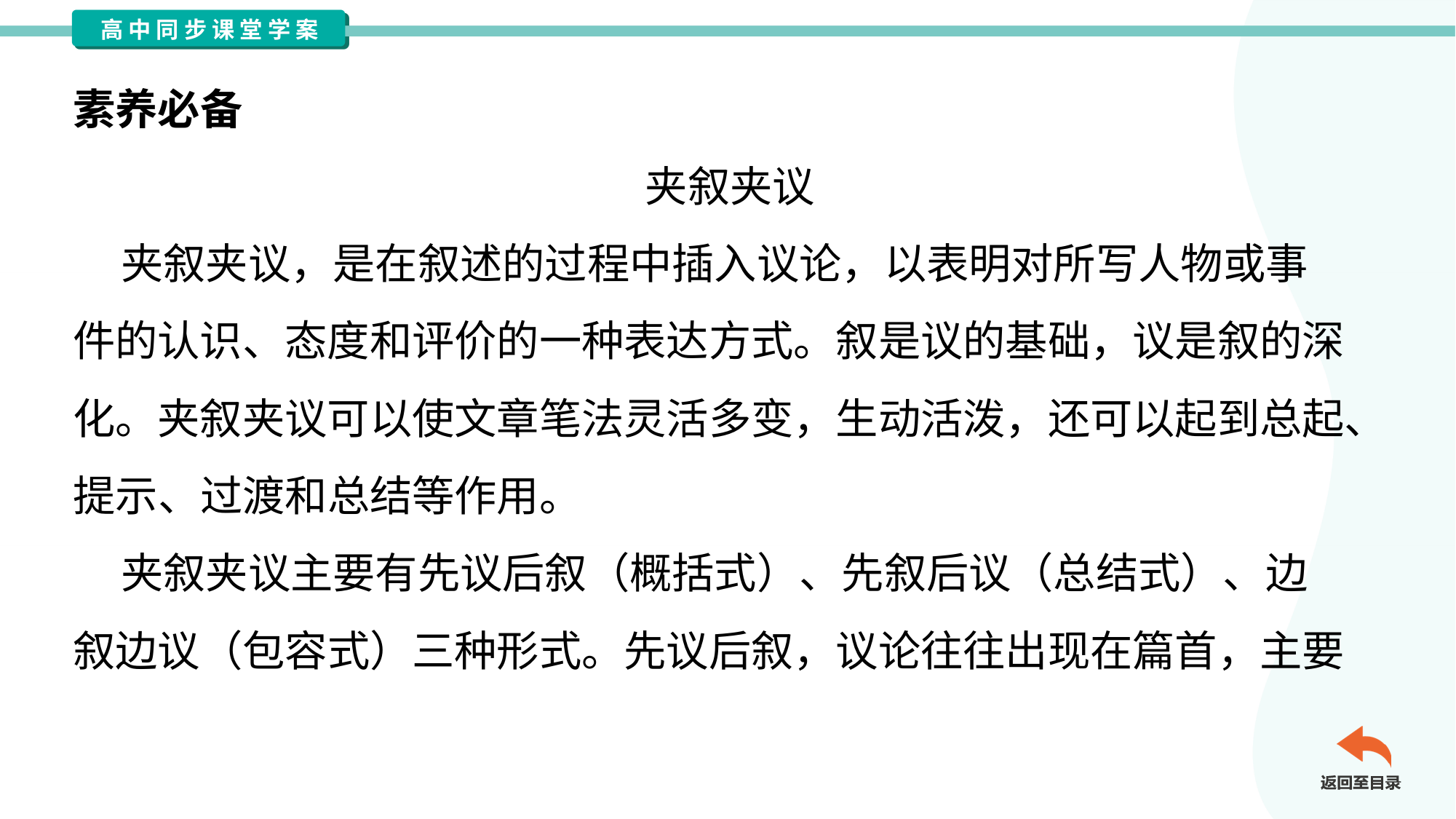

素养必备
夹叙夹议
    夹叙夹议，是在叙述的过程中插入议论，以表明对所写人物或事
件的认识、态度和评价的一种表达方式。叙是议的基础，议是叙的深
化。夹叙夹议可以使文章笔法灵活多变，生动活泼，还可以起到总起、
提示、过渡和总结等作用。
    夹叙夹议主要有先议后叙（概括式）、先叙后议（总结式）、边
叙边议（包容式）三种形式。先议后叙，议论往往出现在篇首，主要